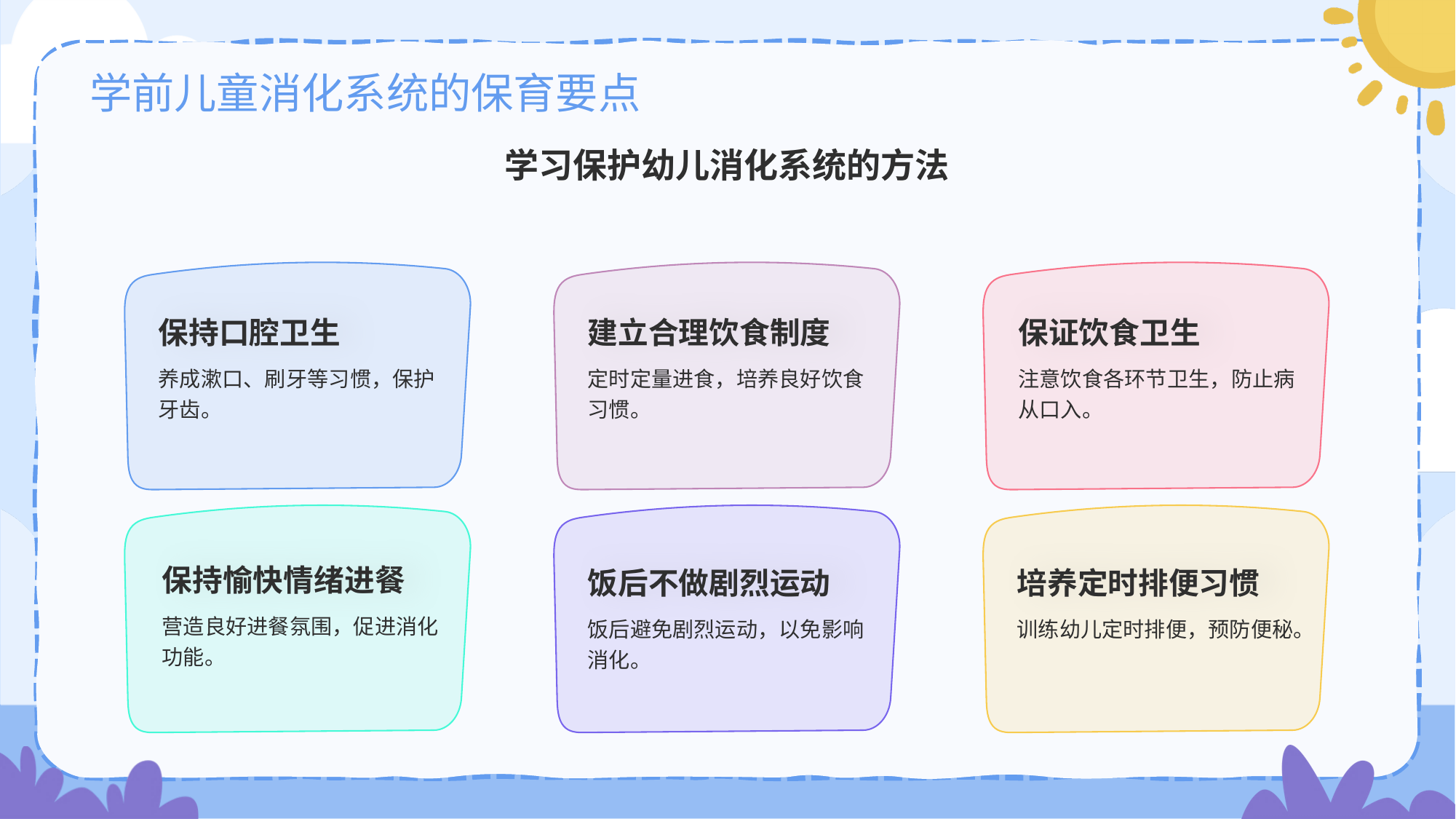

# 学前儿童消化系统的保育要点
学习保护幼儿消化系统的方法

保证饮食卫生
注意饮食各环节卫生，防止病从口入。

建立合理饮食制度
定时定量进食，培养良好饮食习惯。

保持口腔卫生
养成漱口、刷牙等习惯，保护牙齿。

保持愉快情绪进餐
营造良好进餐氛围，促进消化功能。

饭后不做剧烈运动
饭后避免剧烈运动，以免影响消化。

培养定时排便习惯
训练幼儿定时排便，预防便秘。